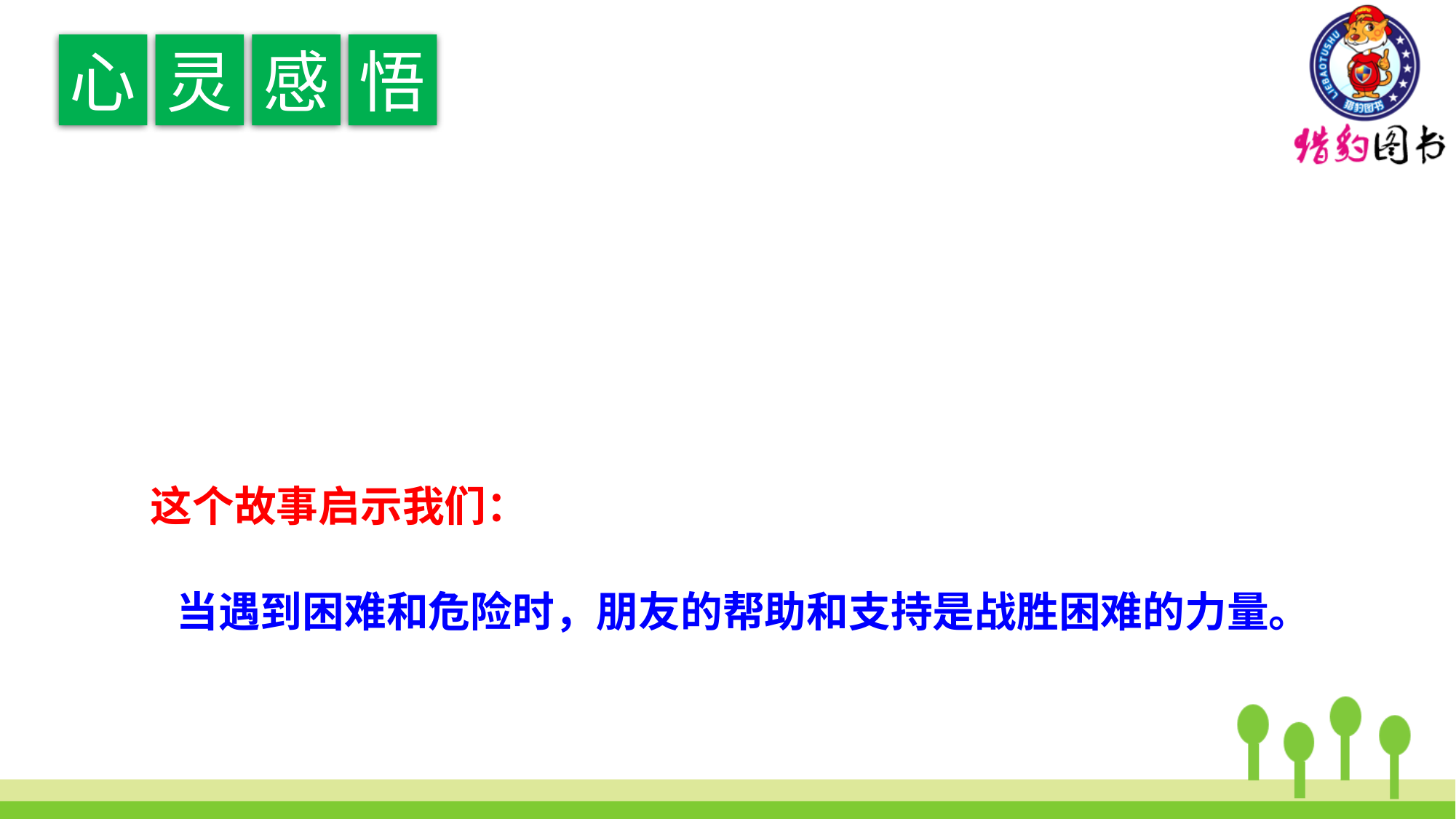

心
灵
感
悟
# 这个故事启示我们： 当遇到困难和危险时，朋友的帮助和支持是战胜困难的力量。